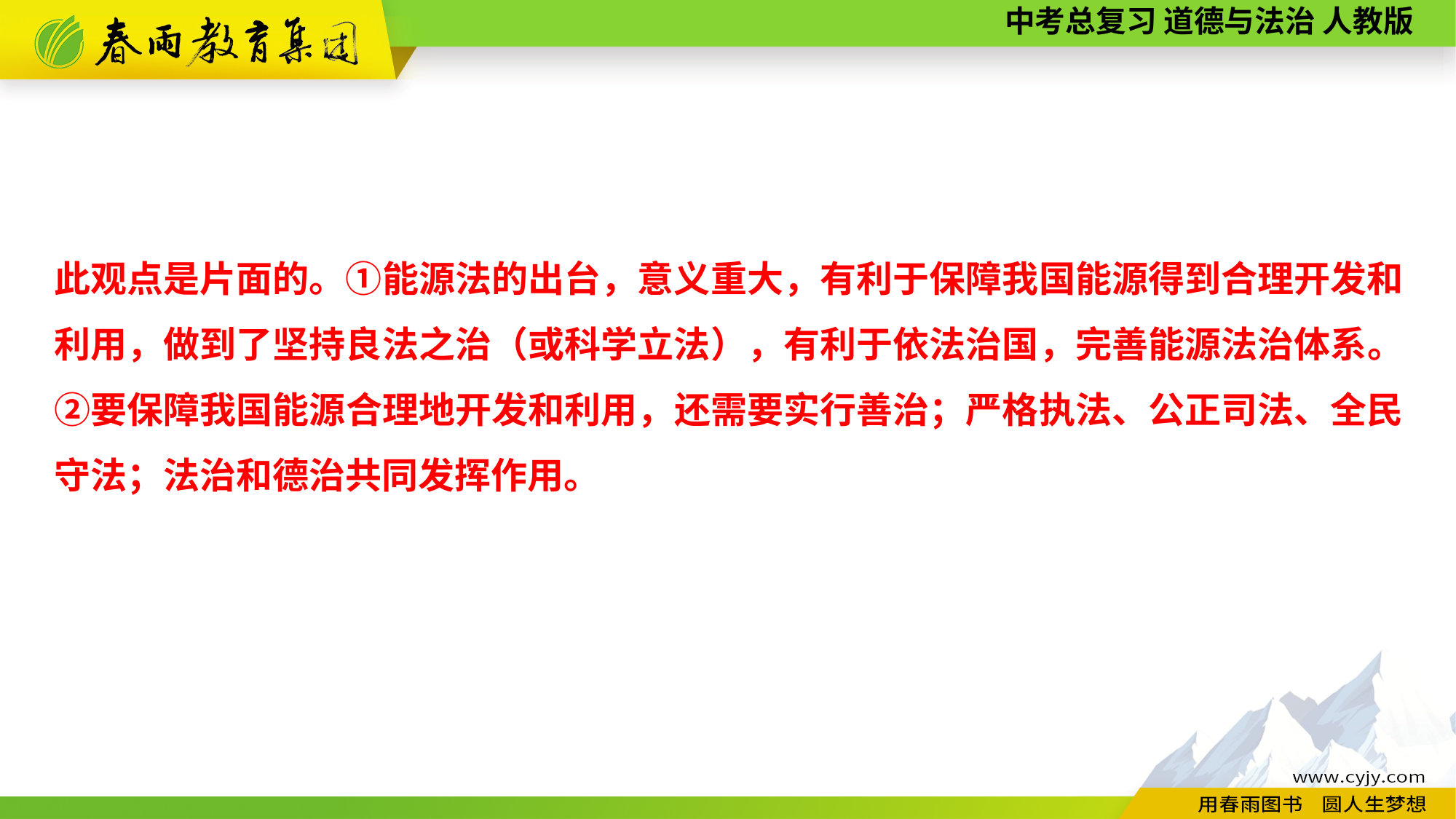

此观点是片面的。①能源法的出台，意义重大，有利于保障我国能源得到合理开发和利用，做到了坚持良法之治（或科学立法），有利于依法治国，完善能源法治体系。②要保障我国能源合理地开发和利用，还需要实行善治；严格执法、公正司法、全民守法；法治和德治共同发挥作用。